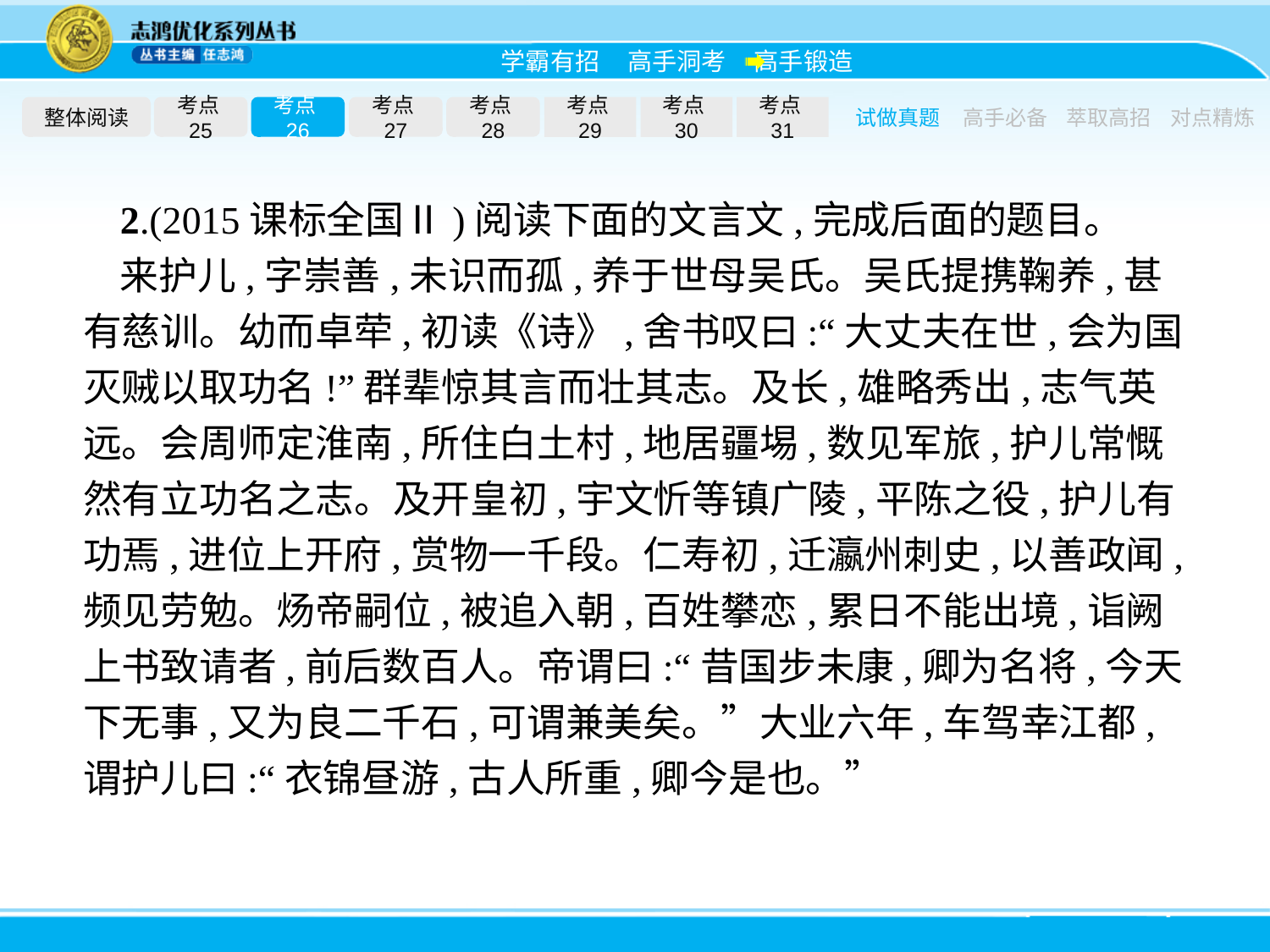

整体阅读
考点25
考点26
考点27
考点28
考点29
考点30
考点31
试做真题
高手必备
萃取高招
对点精炼
2.(2015课标全国Ⅱ)阅读下面的文言文,完成后面的题目。
来护儿,字崇善,未识而孤,养于世母吴氏。吴氏提携鞠养,甚有慈训。幼而卓荦,初读《诗》,舍书叹曰:“大丈夫在世,会为国灭贼以取功名!”群辈惊其言而壮其志。及长,雄略秀出,志气英远。会周师定淮南,所住白土村,地居疆埸,数见军旅,护儿常慨然有立功名之志。及开皇初,宇文忻等镇广陵,平陈之役,护儿有功焉,进位上开府,赏物一千段。仁寿初,迁瀛州刺史,以善政闻,频见劳勉。炀帝嗣位,被追入朝,百姓攀恋,累日不能出境,诣阙上书致请者,前后数百人。帝谓曰:“昔国步未康,卿为名将,今天下无事,又为良二千石,可谓兼美矣。”大业六年,车驾幸江都,谓护儿曰:“衣锦昼游,古人所重,卿今是也。”